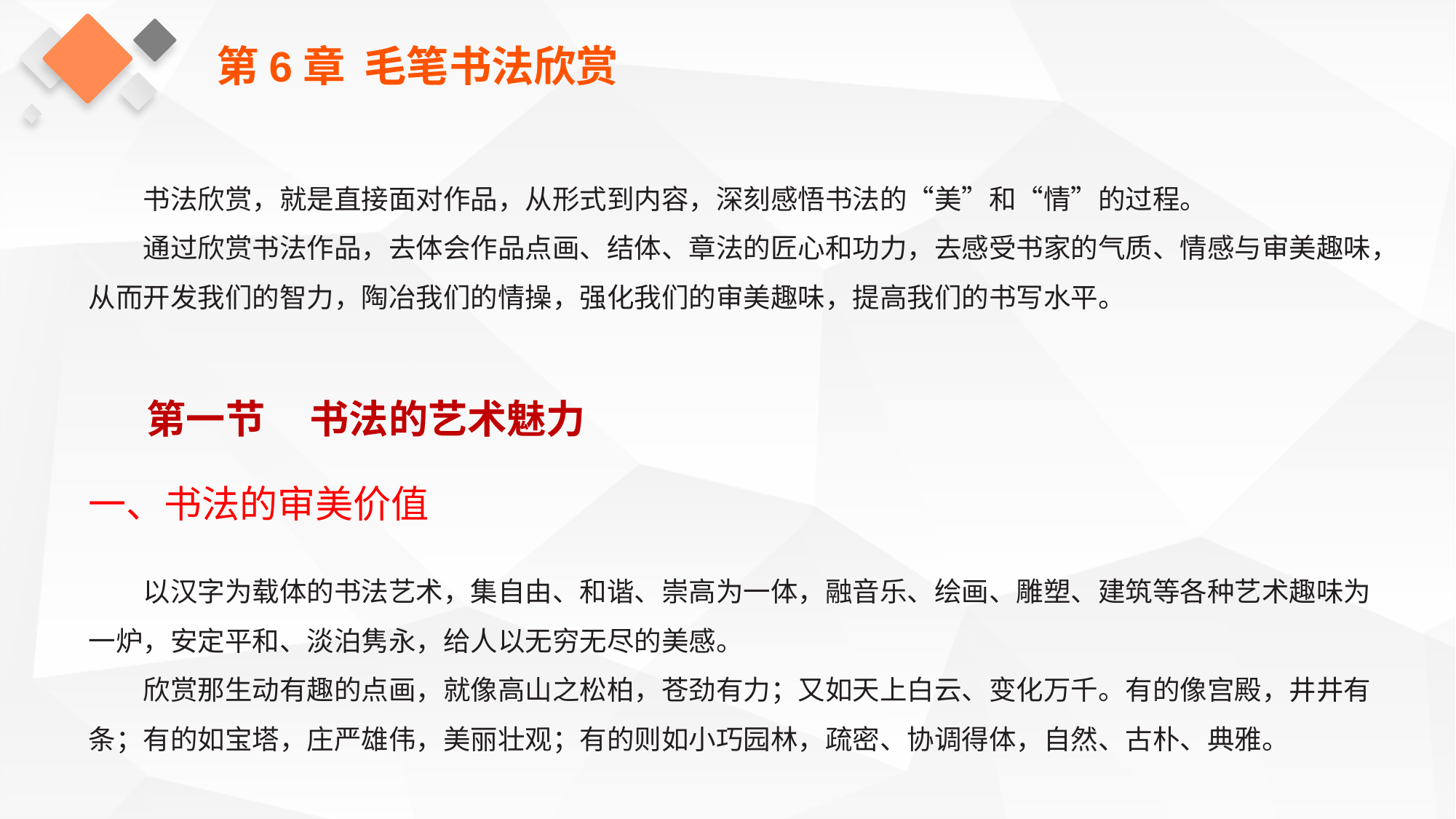

第6章  毛笔书法欣赏
书法欣赏，就是直接面对作品，从形式到内容，深刻感悟书法的“美”和“情”的过程。
通过欣赏书法作品，去体会作品点画、结体、章法的匠心和功力，去感受书家的气质、情感与审美趣味，从而开发我们的智力，陶冶我们的情操，强化我们的审美趣味，提高我们的书写水平。
第一节     书法的艺术魅力
一、书法的审美价值
以汉字为载体的书法艺术，集自由、和谐、崇高为一体，融音乐、绘画、雕塑、建筑等各种艺术趣味为一炉，安定平和、淡泊隽永，给人以无穷无尽的美感。
欣赏那生动有趣的点画，就像高山之松柏，苍劲有力；又如天上白云、变化万千。有的像宫殿，井井有条；有的如宝塔，庄严雄伟，美丽壮观；有的则如小巧园林，疏密、协调得体，自然、古朴、典雅。